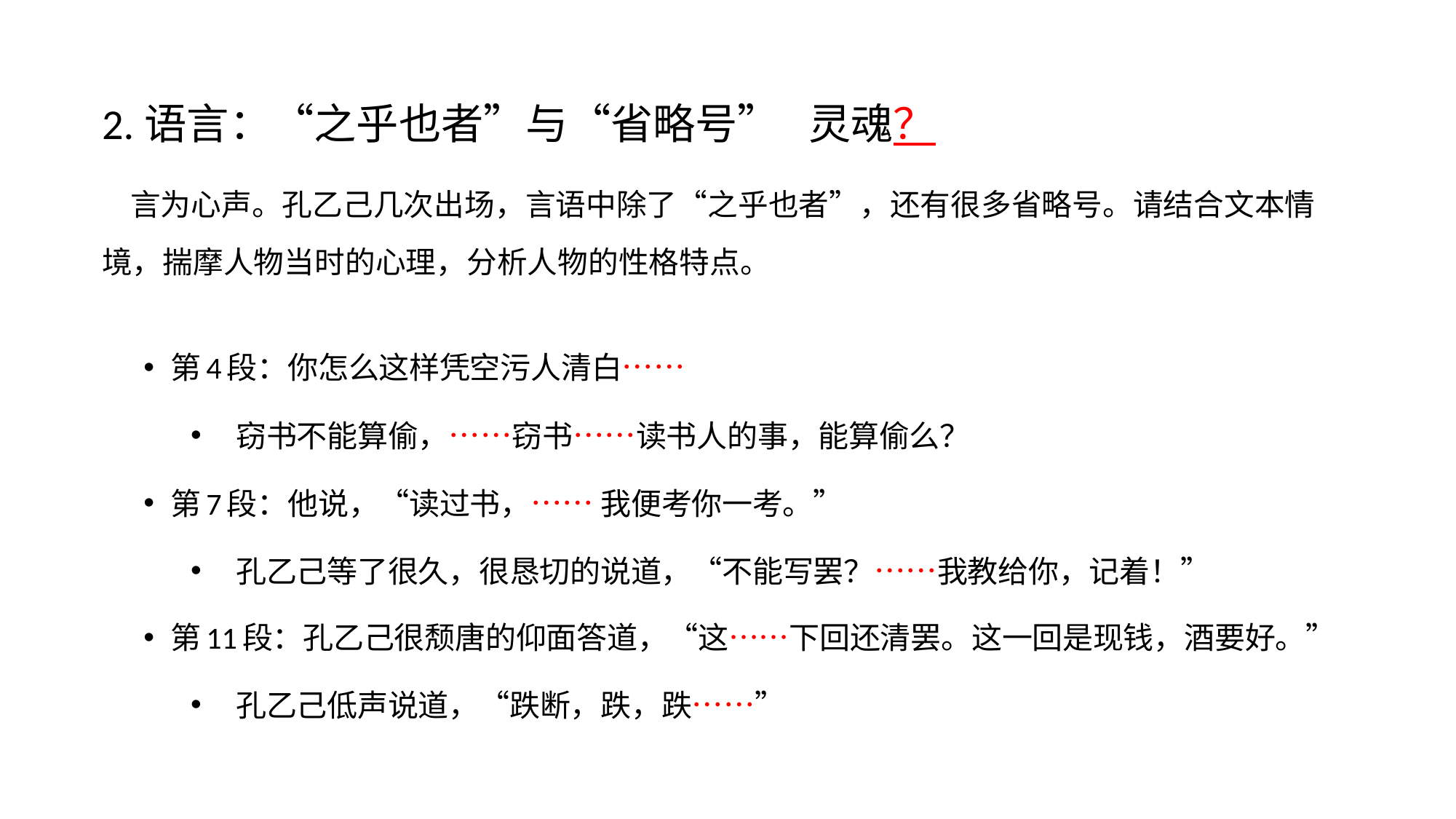

# 2.语言：“之乎也者”与“省略号”   灵魂？ 言为心声。孔乙己几次出场，言语中除了“之乎也者”，还有很多省略号。请结合文本情境，揣摩人物当时的心理，分析人物的性格特点。
第4段：你怎么这样凭空污人清白……
窃书不能算偷，……窃书……读书人的事，能算偷么？
第7段：他说，“读过书，…… 我便考你一考。”
孔乙己等了很久，很恳切的说道，“不能写罢？……我教给你，记着！”
第11段：孔乙己很颓唐的仰面答道，“这……下回还清罢。这一回是现钱，酒要好。”
孔乙己低声说道，“跌断，跌，跌……”